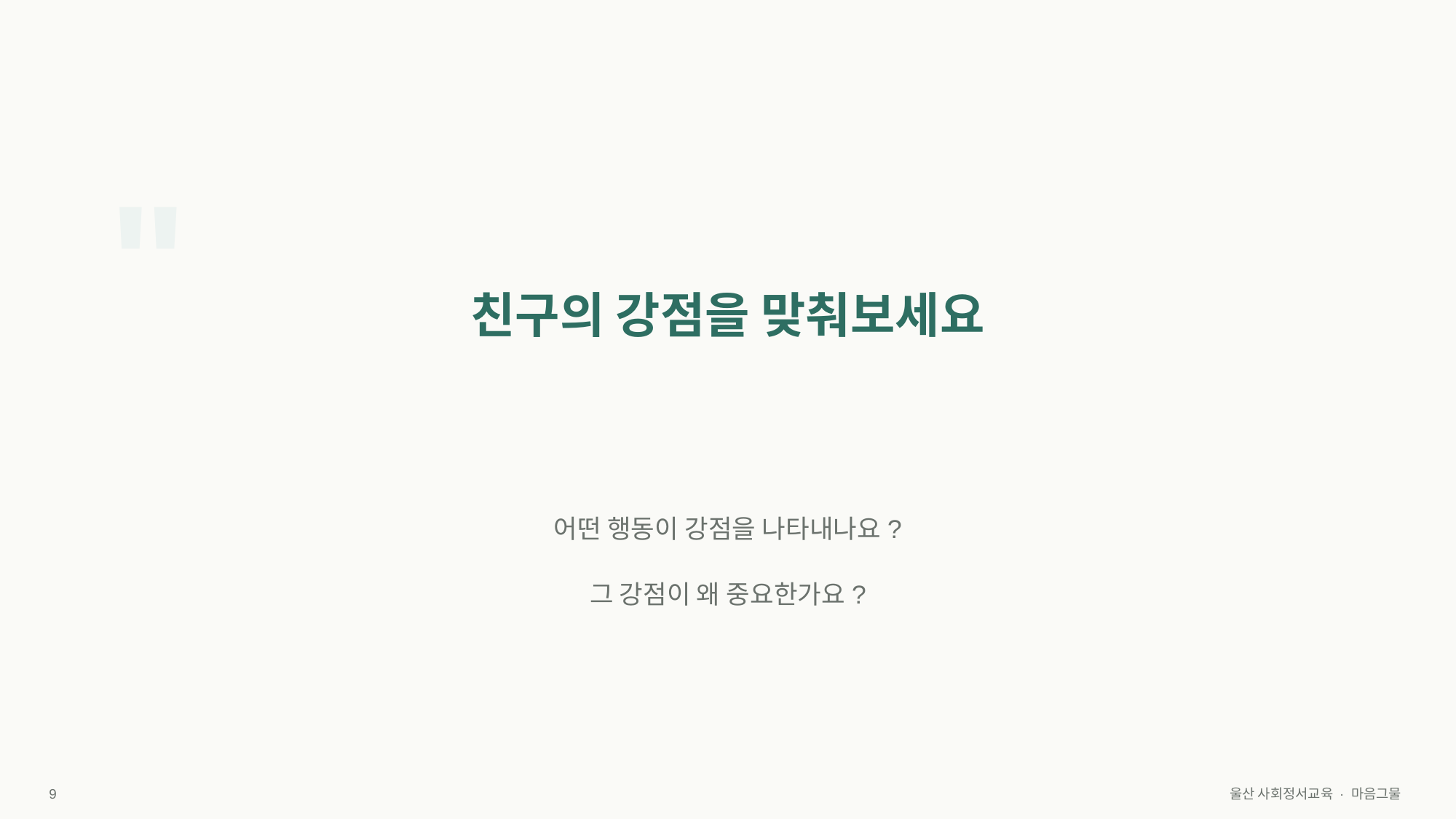

"
친구의 강점을 맞춰보세요
어떤 행동이 강점을 나타내나요?
그 강점이 왜 중요한가요?
9
울산 사회정서교육 · 마음그물